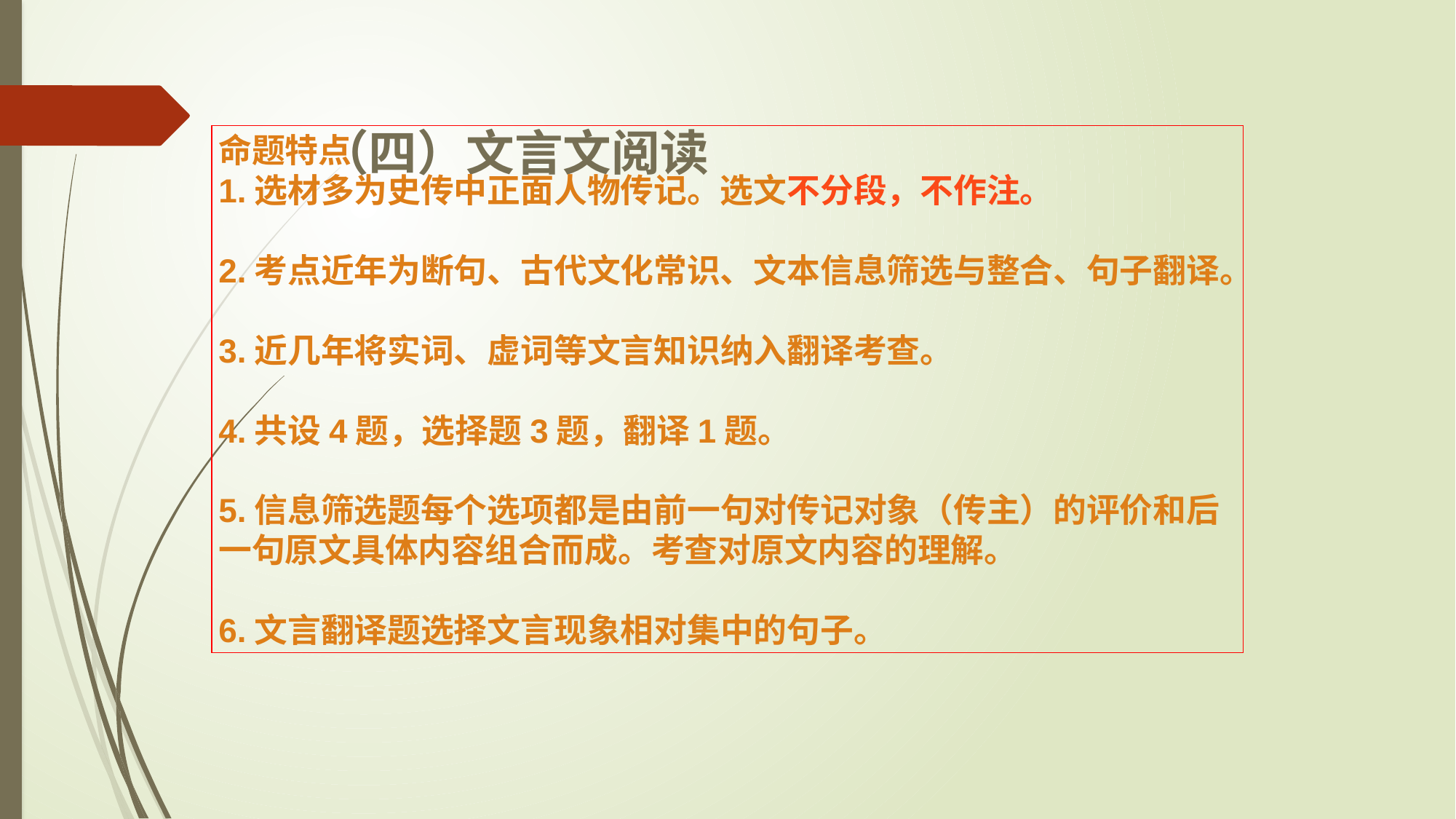

# （四）文言文阅读
命题特点
1.选材多为史传中正面人物传记。选文不分段，不作注。

2.考点近年为断句、古代文化常识、文本信息筛选与整合、句子翻译。

3.近几年将实词、虚词等文言知识纳入翻译考查。

4.共设4题，选择题3题，翻译1题。

5.信息筛选题每个选项都是由前一句对传记对象（传主）的评价和后一句原文具体内容组合而成。考查对原文内容的理解。

6.文言翻译题选择文言现象相对集中的句子。